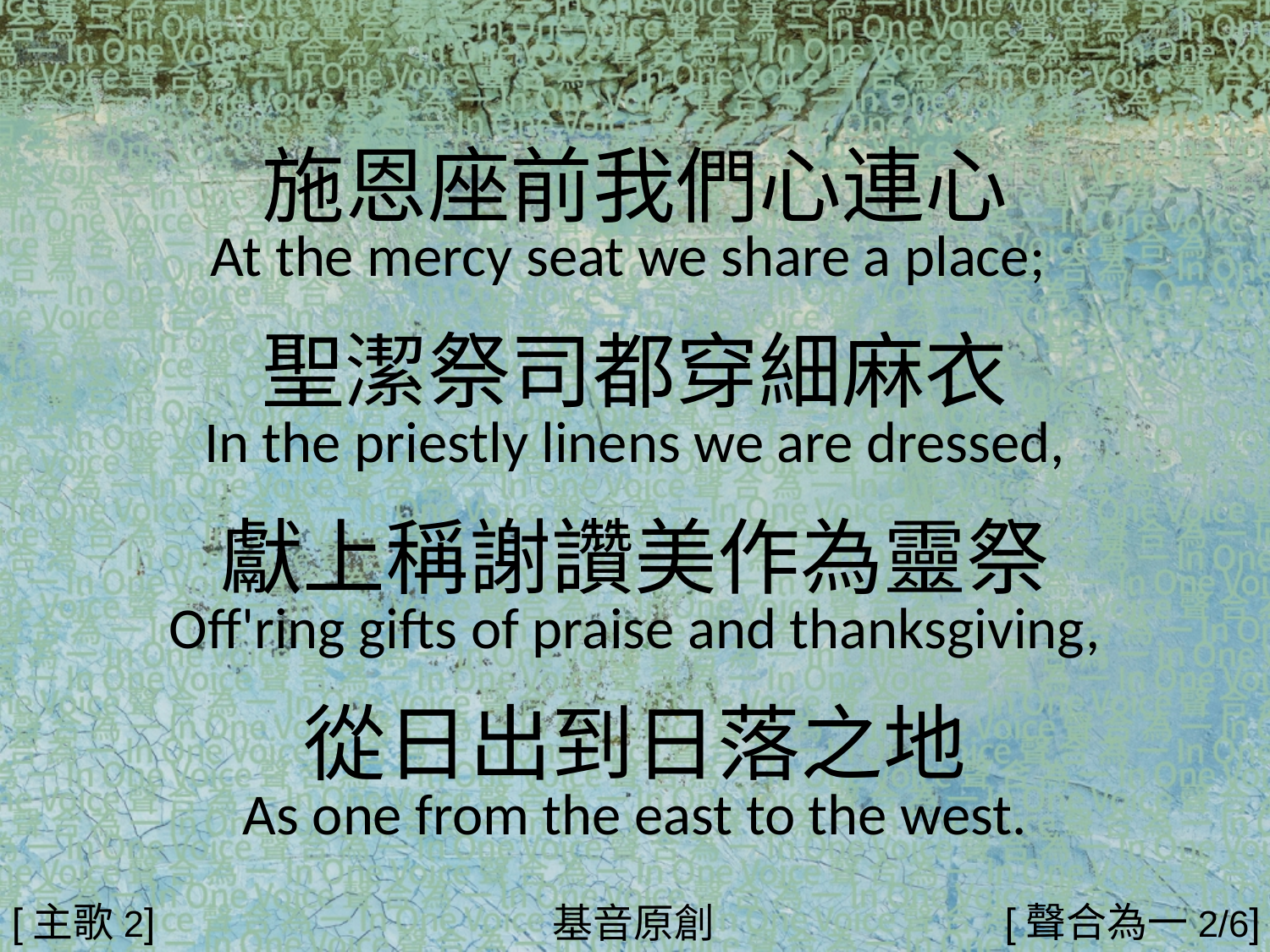

施恩座前我們心連心
At the mercy seat we share a place;

聖潔祭司都穿細麻衣
In the priestly linens we are dressed,

獻上稱謝讚美作為靈祭
Off'ring gifts of praise and thanksgiving,

從日出到日落之地
As one from the east to the west.
#

[主歌2]
[聲合為一2/6]
基音原創